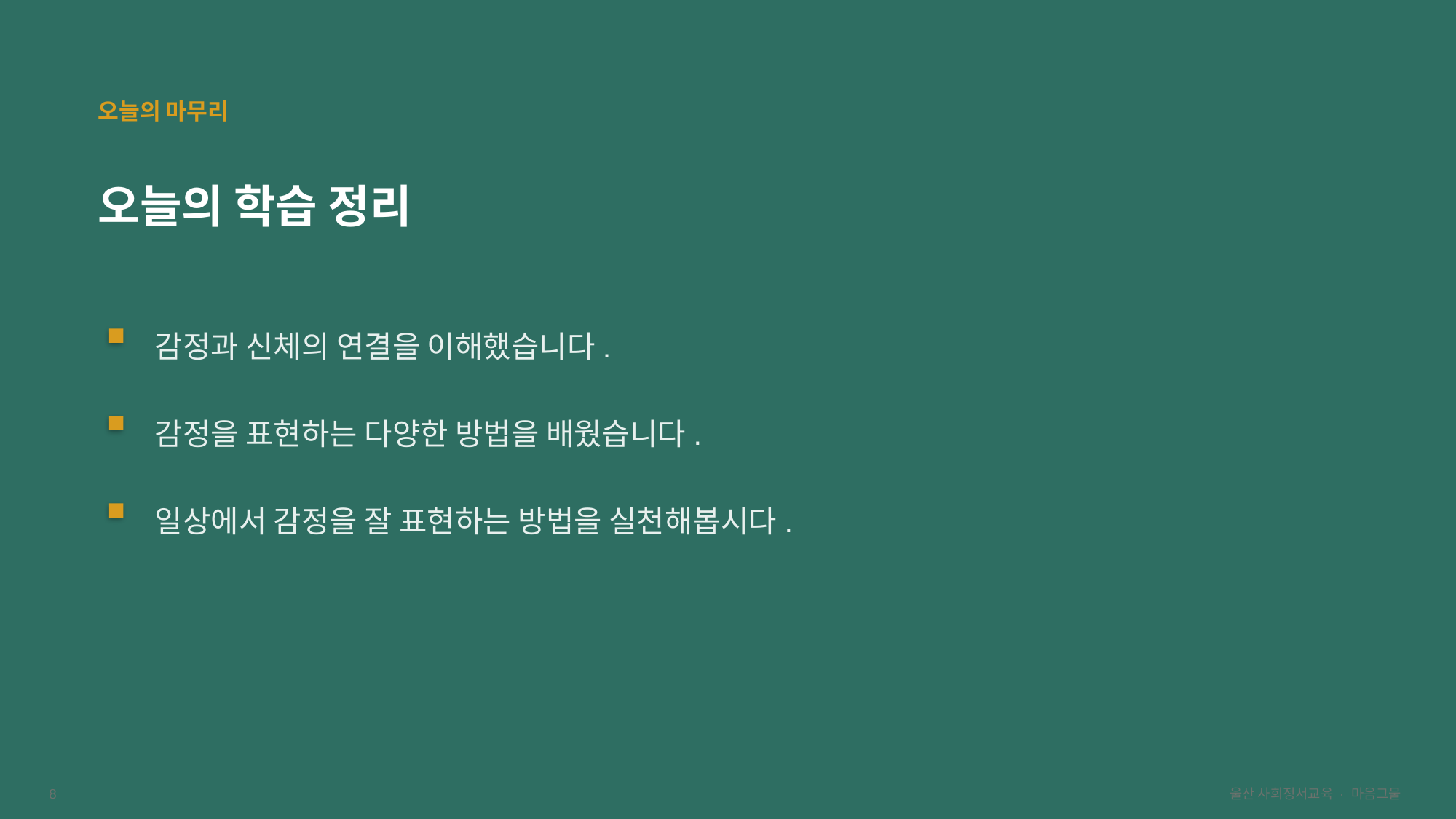

오늘의 마무리
오늘의 학습 정리
감정과 신체의 연결을 이해했습니다.

감정을 표현하는 다양한 방법을 배웠습니다.

일상에서 감정을 잘 표현하는 방법을 실천해봅시다.

8
울산 사회정서교육 · 마음그물